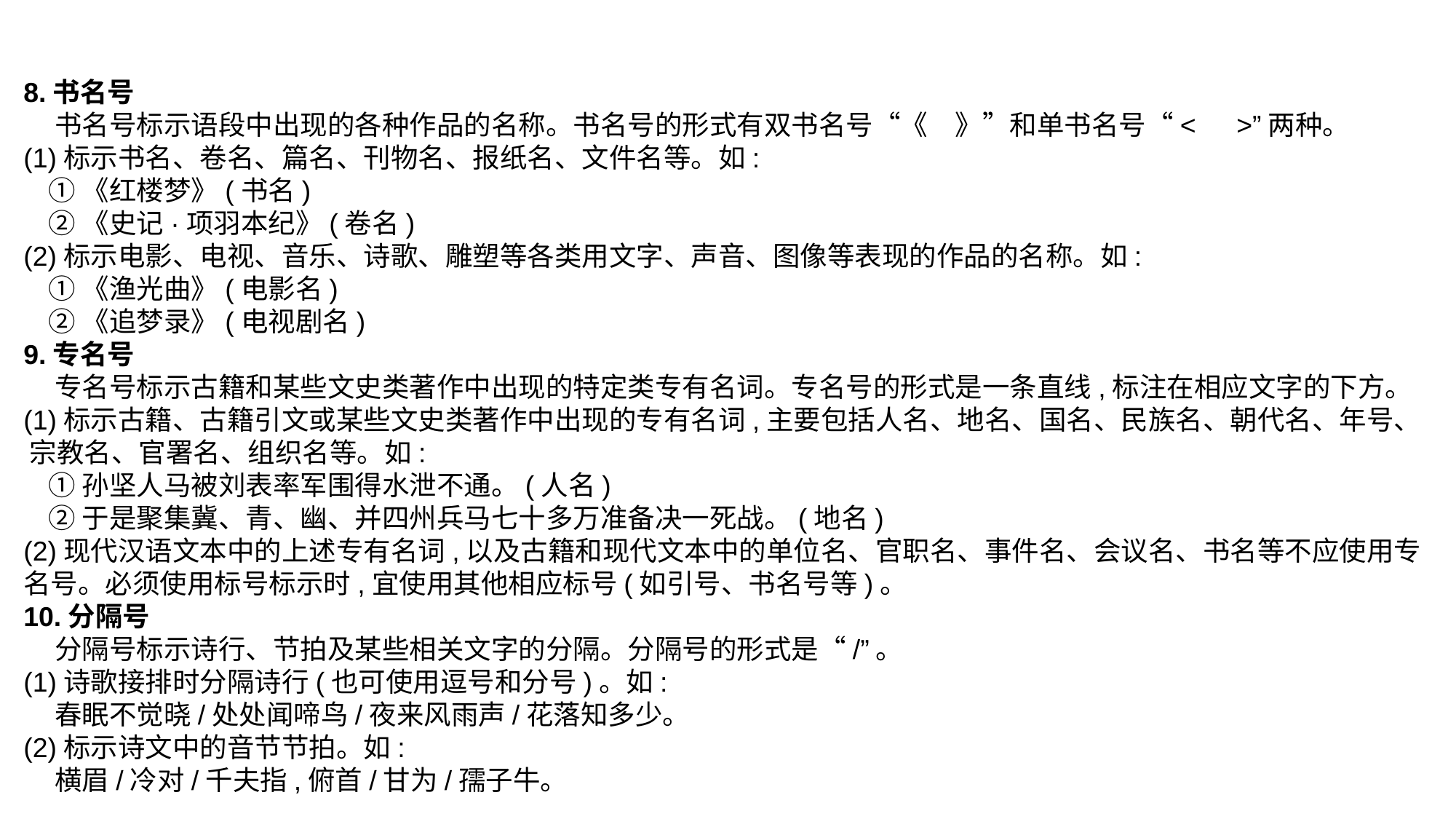

8.书名号
    书名号标示语段中出现的各种作品的名称。书名号的形式有双书名号“《　》”和单书名号“<　>”两种。
(1)标示书名、卷名、篇名、刊物名、报纸名、文件名等。如:
    ①《红楼梦》(书名)
    ②《史记·项羽本纪》(卷名)
(2)标示电影、电视、音乐、诗歌、雕塑等各类用文字、声音、图像等表现的作品的名称。如:
    ①《渔光曲》(电影名)
    ②《追梦录》(电视剧名)
9.专名号
    专名号标示古籍和某些文史类著作中出现的特定类专有名词。专名号的形式是一条直线,标注在相应文字的下方。
(1)标示古籍、古籍引文或某些文史类著作中出现的专有名词,主要包括人名、地名、国名、民族名、朝代名、年号、   宗教名、官署名、组织名等。如:
    ①孙坚人马被刘表率军围得水泄不通。(人名)
    ②于是聚集冀、青、幽、并四州兵马七十多万准备决一死战。(地名)
(2)现代汉语文本中的上述专有名词,以及古籍和现代文本中的单位名、官职名、事件名、会议名、书名等不应使用专名号。必须使用标号标示时,宜使用其他相应标号(如引号、书名号等)。
10.分隔号
    分隔号标示诗行、节拍及某些相关文字的分隔。分隔号的形式是“/”。
(1)诗歌接排时分隔诗行(也可使用逗号和分号)。如:
    春眠不觉晓/处处闻啼鸟/夜来风雨声/花落知多少。
(2)标示诗文中的音节节拍。如:
    横眉/冷对/千夫指,俯首/甘为/孺子牛。